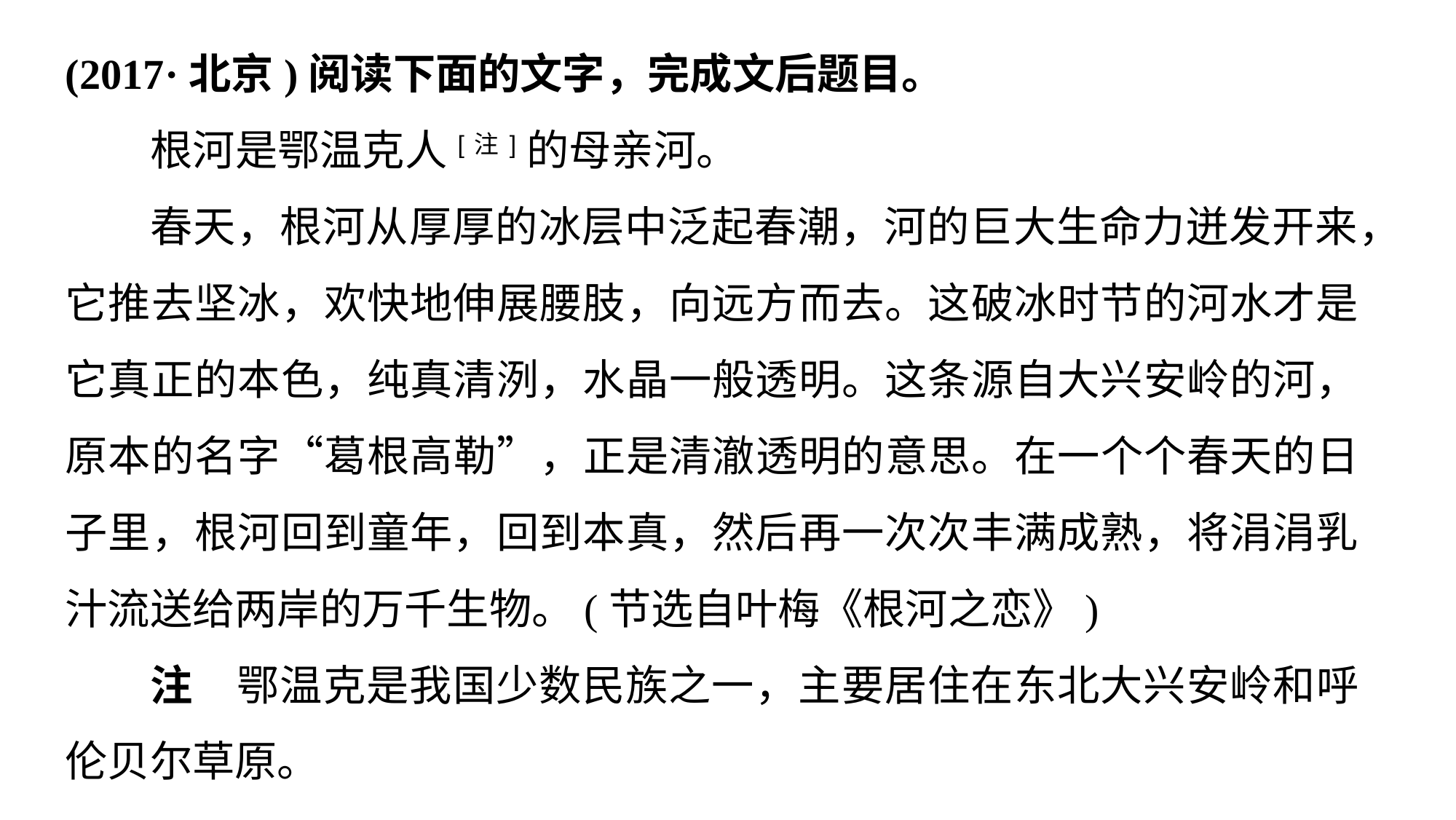

(2017·北京)阅读下面的文字，完成文后题目。
根河是鄂温克人[注]的母亲河。
春天，根河从厚厚的冰层中泛起春潮，河的巨大生命力迸发开来，它推去坚冰，欢快地伸展腰肢，向远方而去。这破冰时节的河水才是它真正的本色，纯真清洌，水晶一般透明。这条源自大兴安岭的河，原本的名字“葛根高勒”，正是清澈透明的意思。在一个个春天的日子里，根河回到童年，回到本真，然后再一次次丰满成熟，将涓涓乳汁流送给两岸的万千生物。(节选自叶梅《根河之恋》)
注　鄂温克是我国少数民族之一，主要居住在东北大兴安岭和呼伦贝尔草原。